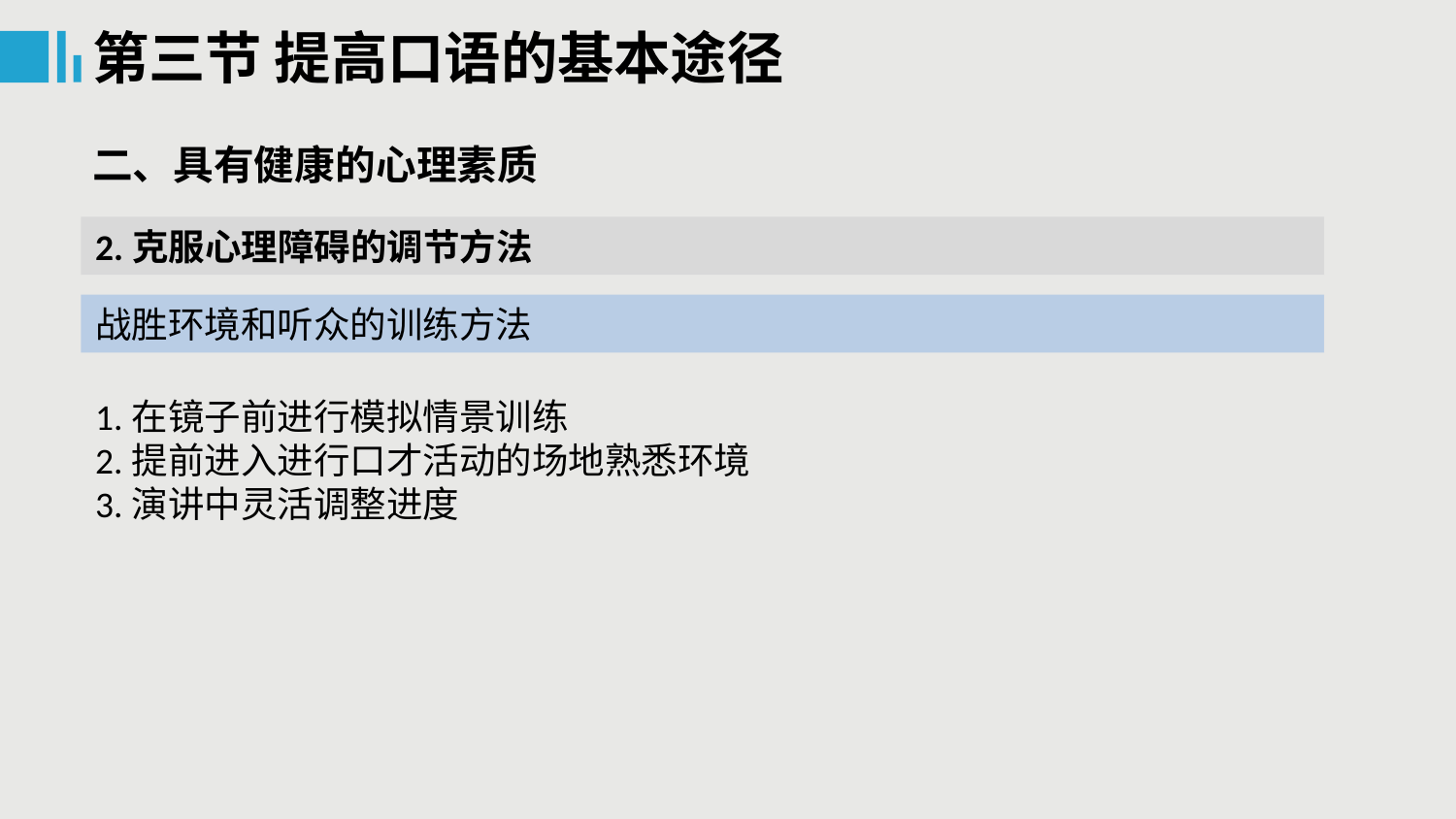

第三节 提高口语的基本途径

二、具有健康的心理素质
2.克服心理障碍的调节方法
战胜环境和听众的训练方法
1.在镜子前进行模拟情景训练
2.提前进入进行口才活动的场地熟悉环境
3.演讲中灵活调整进度